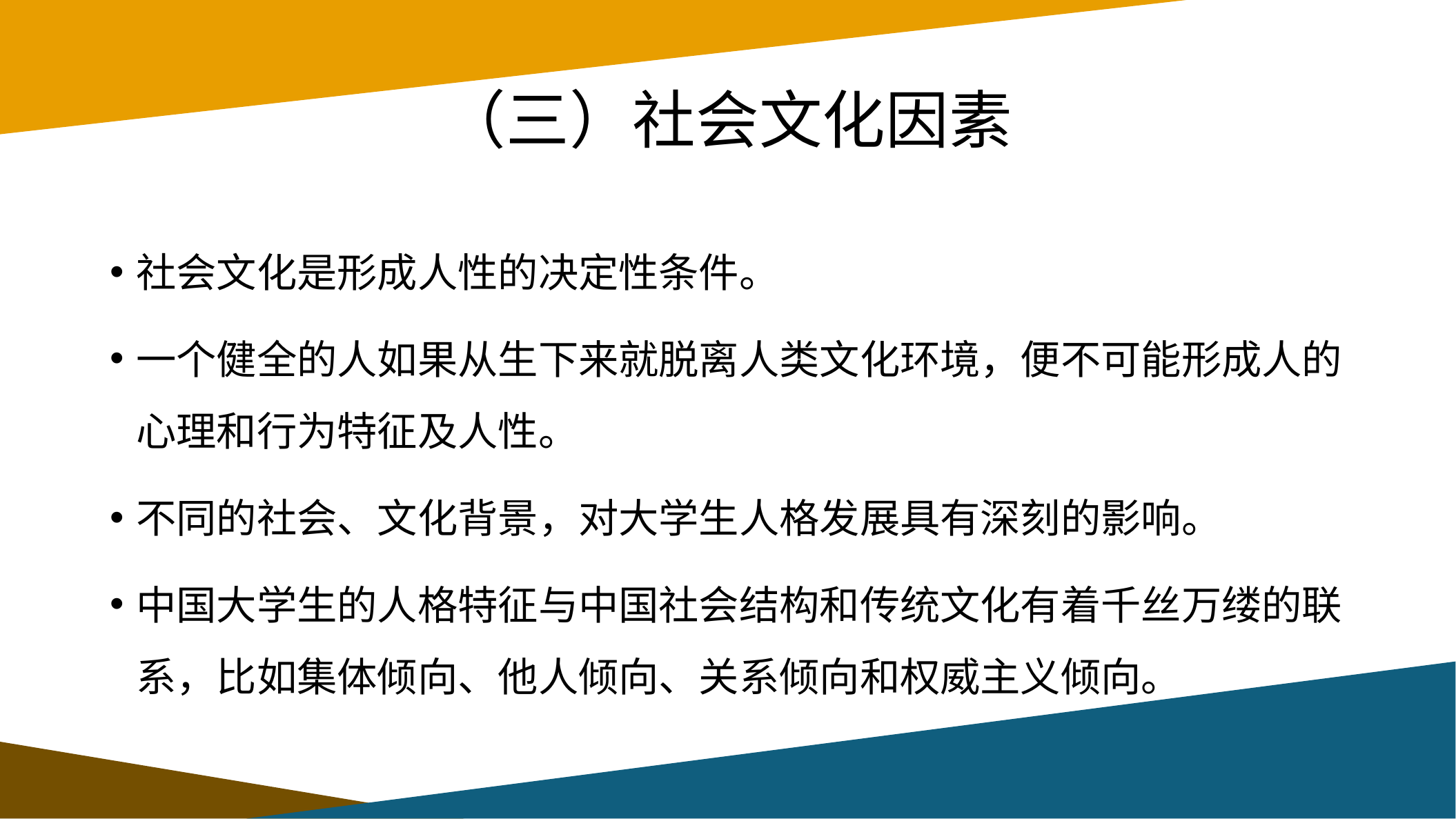

# （三）社会文化因素
社会文化是形成人性的决定性条件。
一个健全的人如果从生下来就脱离人类文化环境，便不可能形成人的心理和行为特征及人性。
不同的社会、文化背景，对大学生人格发展具有深刻的影响。
中国大学生的人格特征与中国社会结构和传统文化有着千丝万缕的联系，比如集体倾向、他人倾向、关系倾向和权威主义倾向。